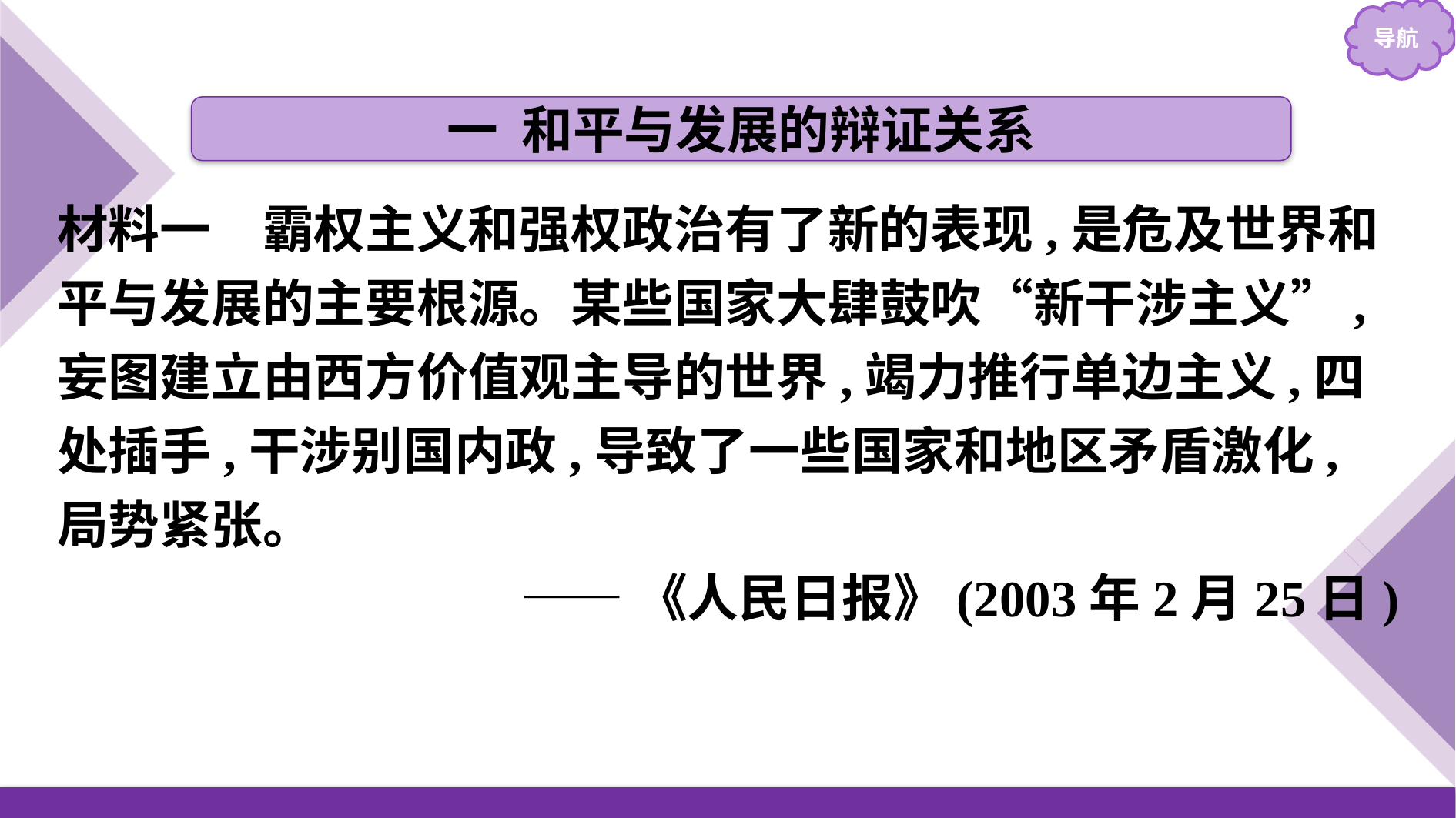

一  和平与发展的辩证关系
材料一　霸权主义和强权政治有了新的表现,是危及世界和平与发展的主要根源。某些国家大肆鼓吹“新干涉主义”,妄图建立由西方价值观主导的世界,竭力推行单边主义,四处插手,干涉别国内政,导致了一些国家和地区矛盾激化,局势紧张。
——《人民日报》(2003年2月25日)